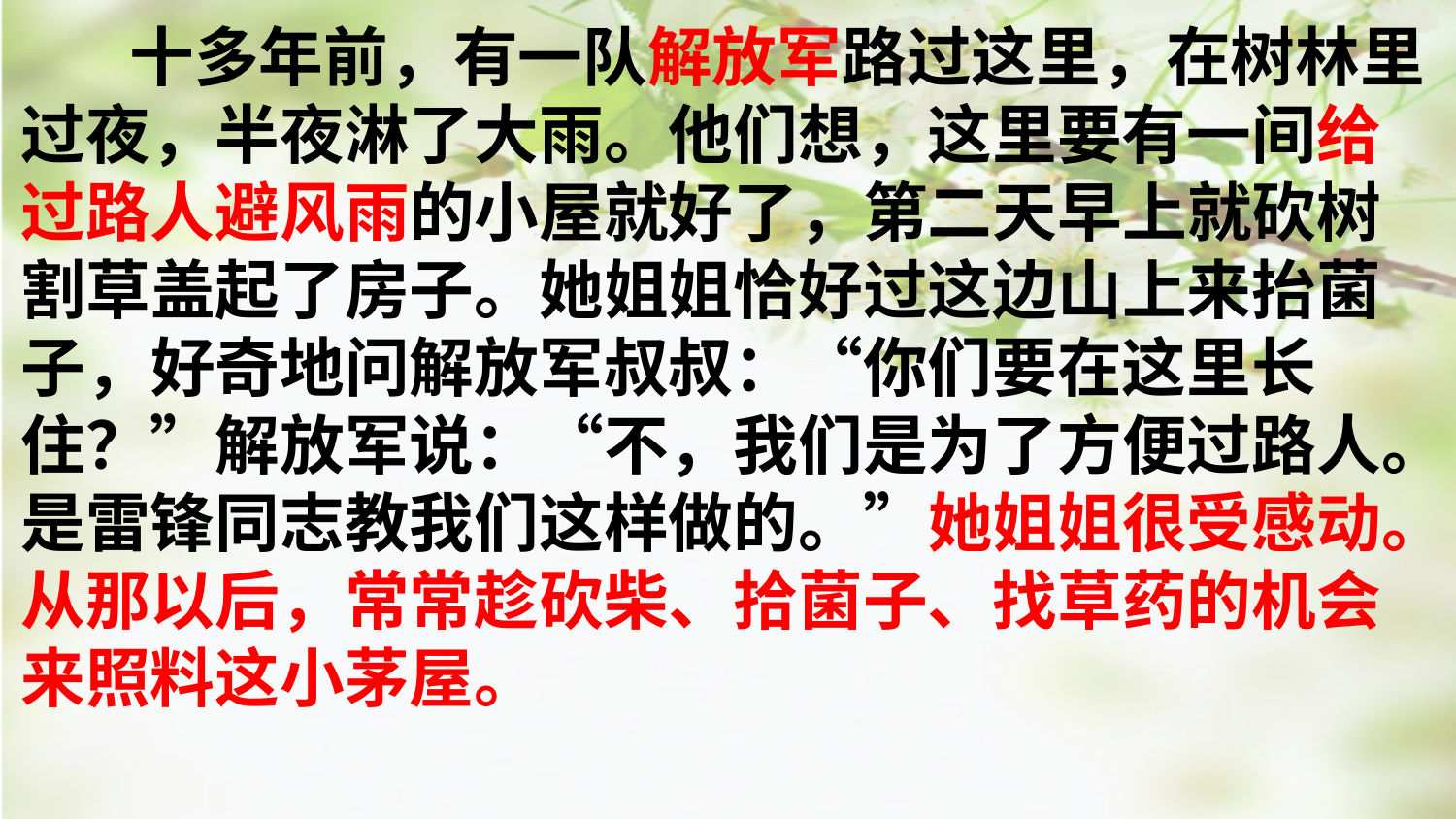

十多年前，有一队解放军路过这里，在树林里过夜，半夜淋了大雨。他们想，这里要有一间给过路人避风雨的小屋就好了，第二天早上就砍树割草盖起了房子。她姐姐恰好过这边山上来抬菌子，好奇地问解放军叔叔：“你们要在这里长住？”解放军说：“不，我们是为了方便过路人。是雷锋同志教我们这样做的。”她姐姐很受感动。从那以后，常常趁砍柴、拾菌子、找草药的机会来照料这小茅屋。